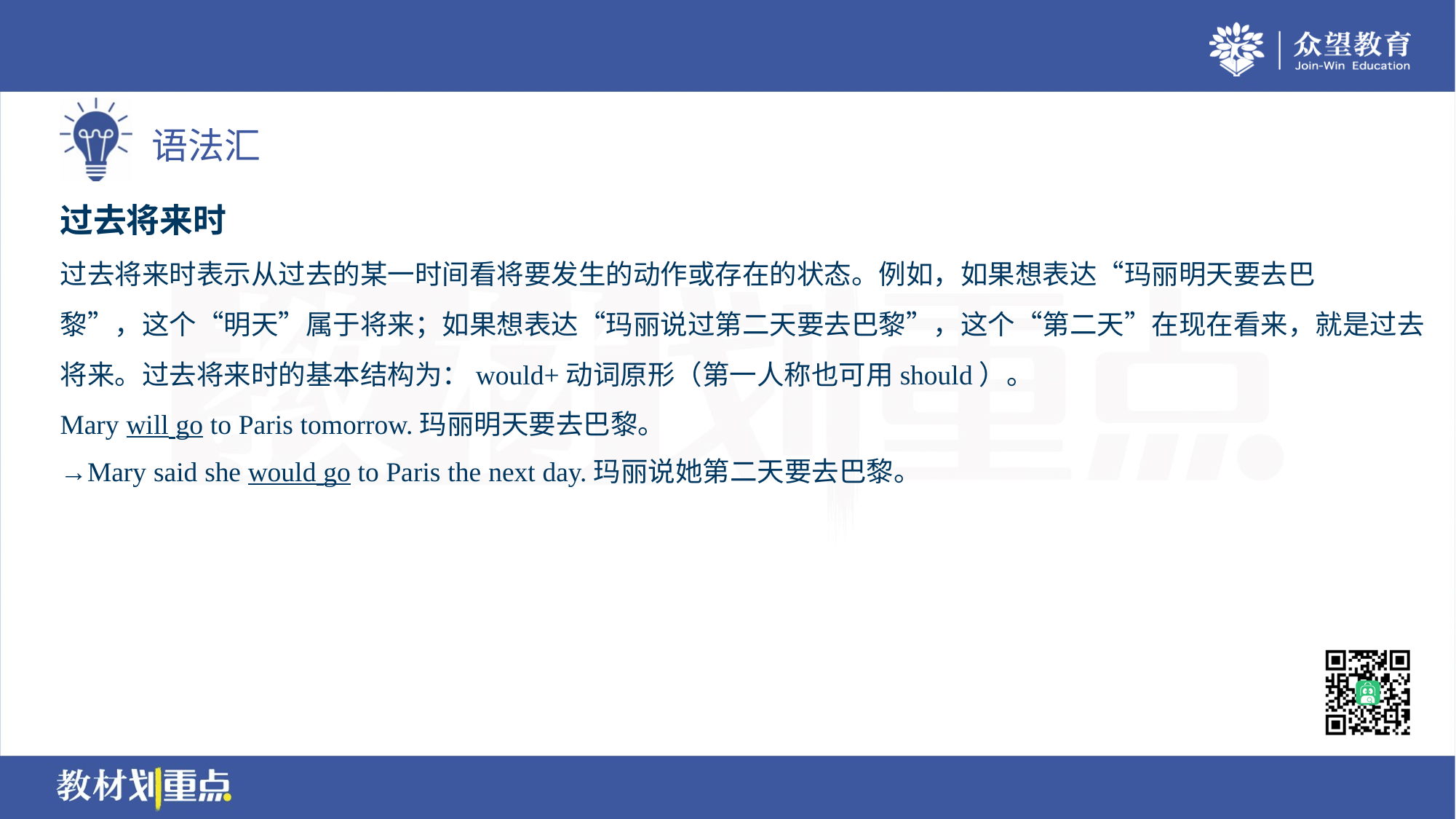

过去将来时
过去将来时表示从过去的某一时间看将要发生的动作或存在的状态。例如，如果想表达“玛丽明天要去巴
黎”，这个“明天”属于将来；如果想表达“玛丽说过第二天要去巴黎”，这个“第二天”在现在看来，就是过去
将来。过去将来时的基本结构为：would+动词原形（第一人称也可用should）。
Mary will go to Paris tomorrow.玛丽明天要去巴黎。
→Mary said she would go to Paris the next day.玛丽说她第二天要去巴黎。